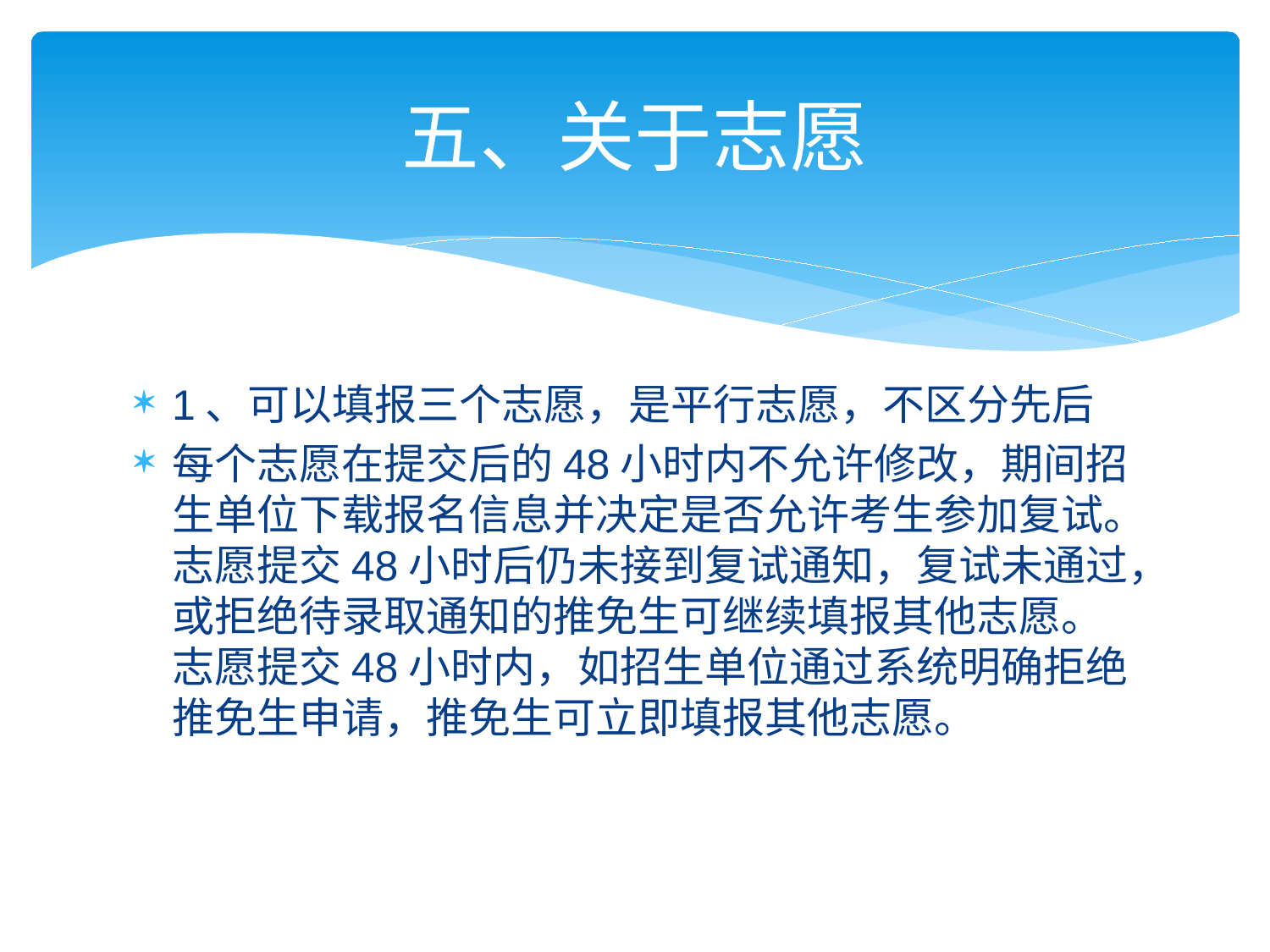

# 五、关于志愿
1、可以填报三个志愿，是平行志愿，不区分先后
每个志愿在提交后的48小时内不允许修改，期间招生单位下载报名信息并决定是否允许考生参加复试。志愿提交48小时后仍未接到复试通知，复试未通过，或拒绝待录取通知的推免生可继续填报其他志愿。志愿提交48小时内，如招生单位通过系统明确拒绝推免生申请，推免生可立即填报其他志愿。